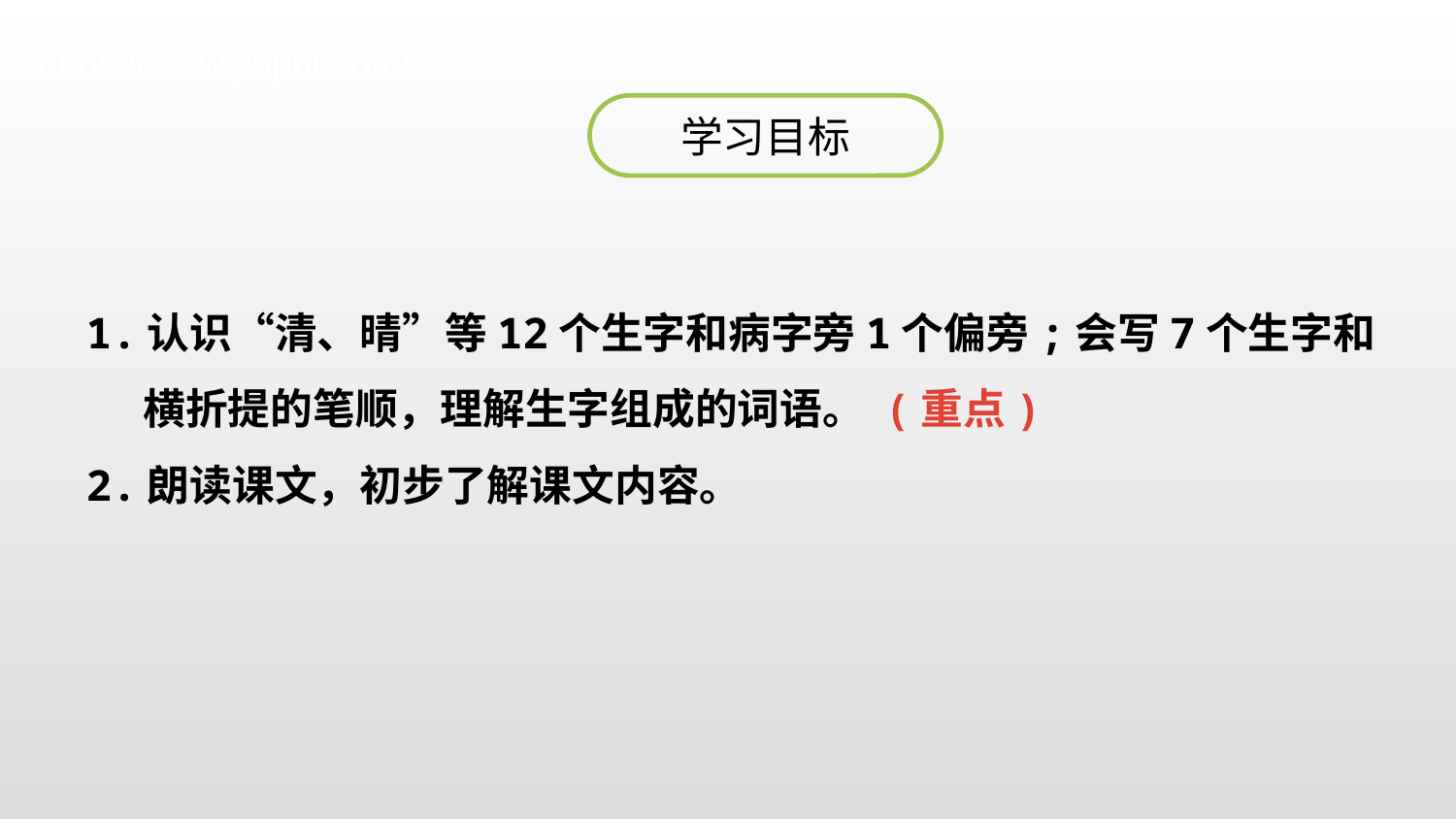

https://www.ypppt.com/
学习目标
1.认识“清、晴”等12个生字和病字旁1个偏旁;会写7个生字和横折提的笔顺，理解生字组成的词语。 (重点)
2.朗读课文，初步了解课文内容。